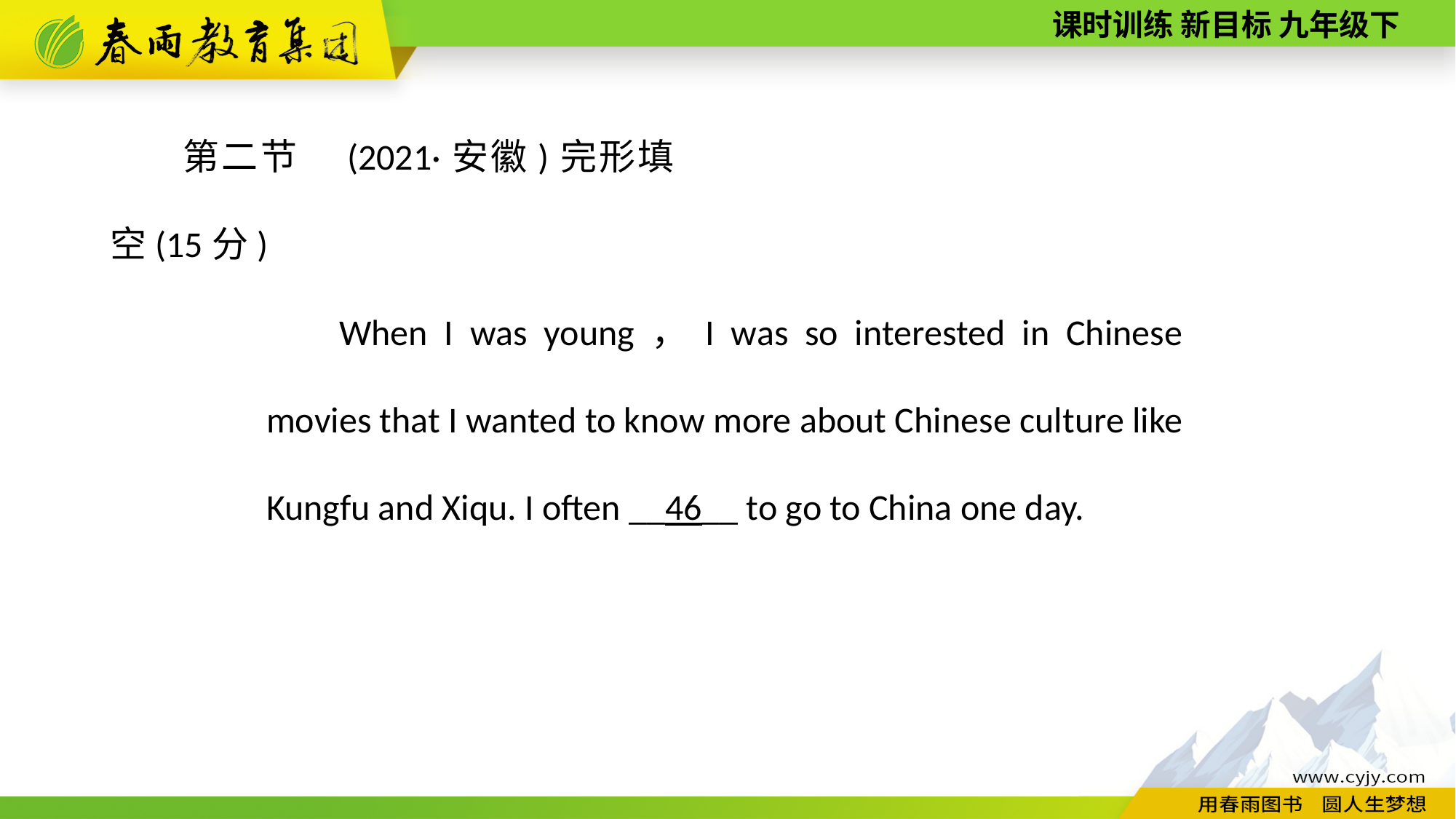

第二节　(2021·安徽)完形填空(15分)
When I was young，I was so interested in Chinese movies that I wanted to know more about Chinese culture like Kungfu and Xiqu. I often __46__ to go to China one day.